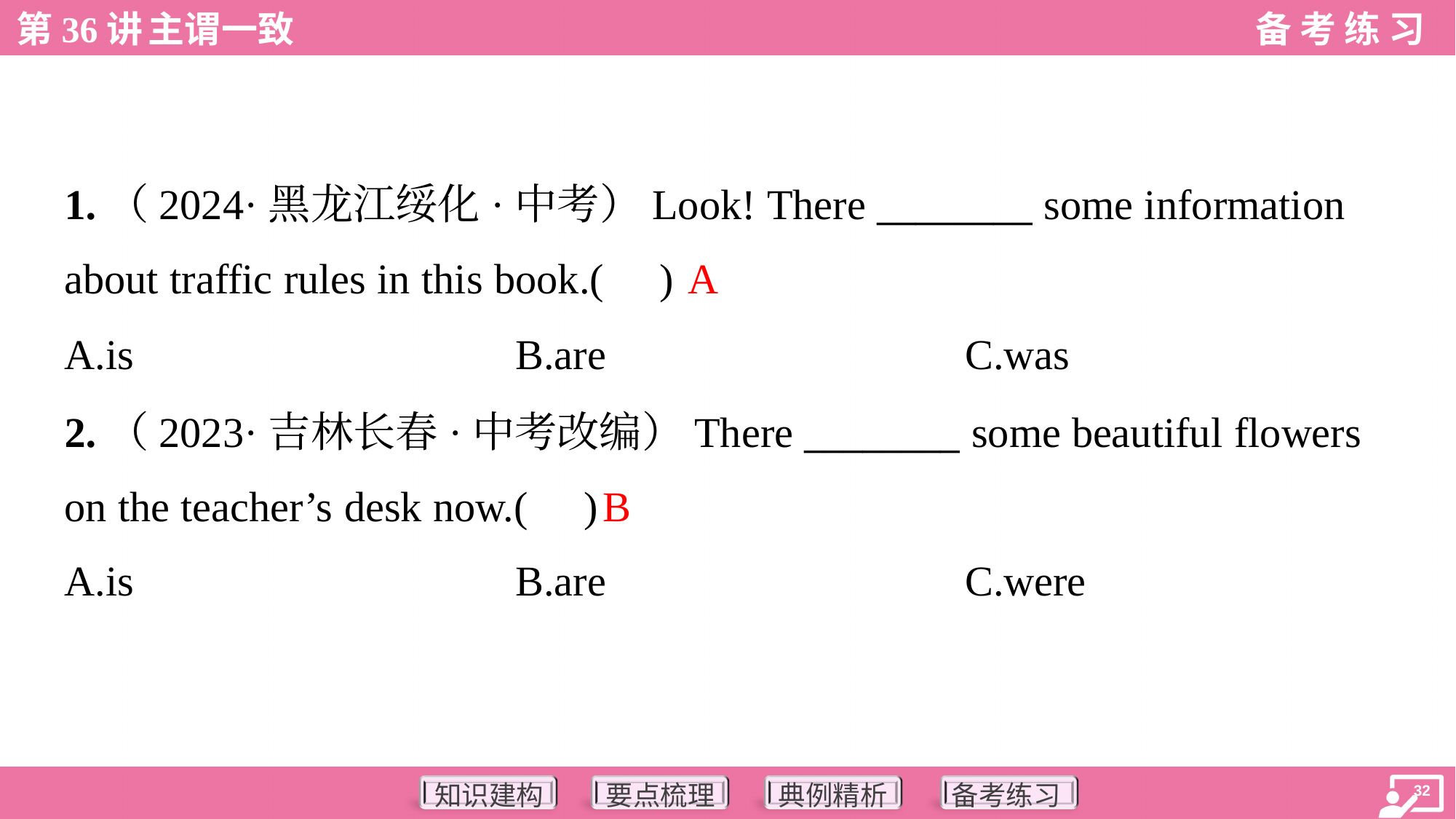

1.（2024·黑龙江绥化·中考）Look! There ________ some information
about traffic rules in this book.(     )
A
A.is	B.are	C.was
2.（2023·吉林长春·中考改编）There ________ some beautiful flowers
on the teacher’s desk now.(     )
B
A.is	B.are	C.were